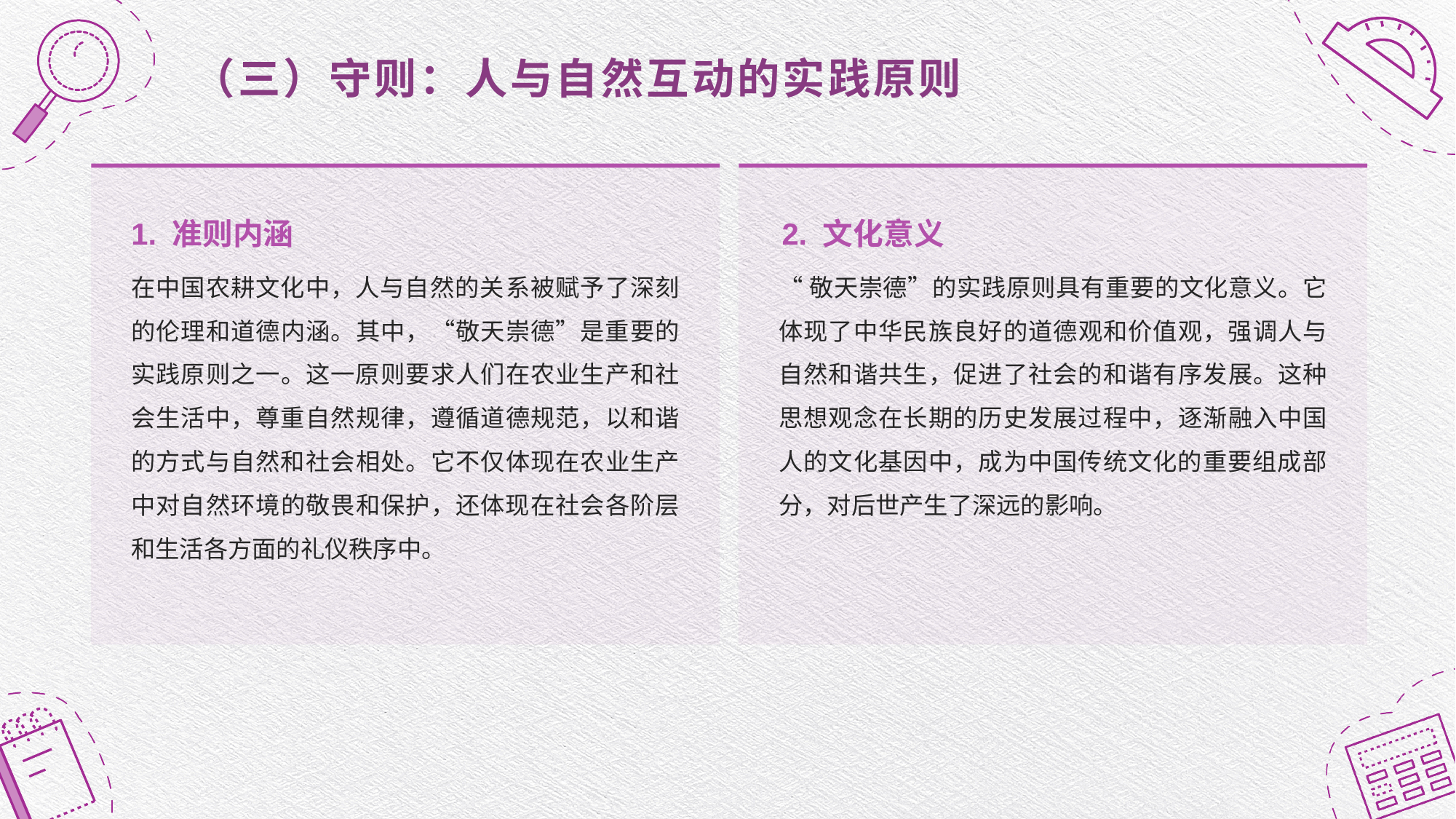

（三）守则：人与自然互动的实践原则

1. 准则内涵
2. 文化意义
在中国农耕文化中，人与自然的关系被赋予了深刻的伦理和道德内涵。其中，“敬天崇德”是重要的实践原则之一。这一原则要求人们在农业生产和社会生活中，尊重自然规律，遵循道德规范，以和谐的方式与自然和社会相处。它不仅体现在农业生产中对自然环境的敬畏和保护，还体现在社会各阶层和生活各方面的礼仪秩序中。
“敬天崇德”的实践原则具有重要的文化意义。它体现了中华民族良好的道德观和价值观，强调人与自然和谐共生，促进了社会的和谐有序发展。这种思想观念在长期的历史发展过程中，逐渐融入中国人的文化基因中，成为中国传统文化的重要组成部分，对后世产生了深远的影响。